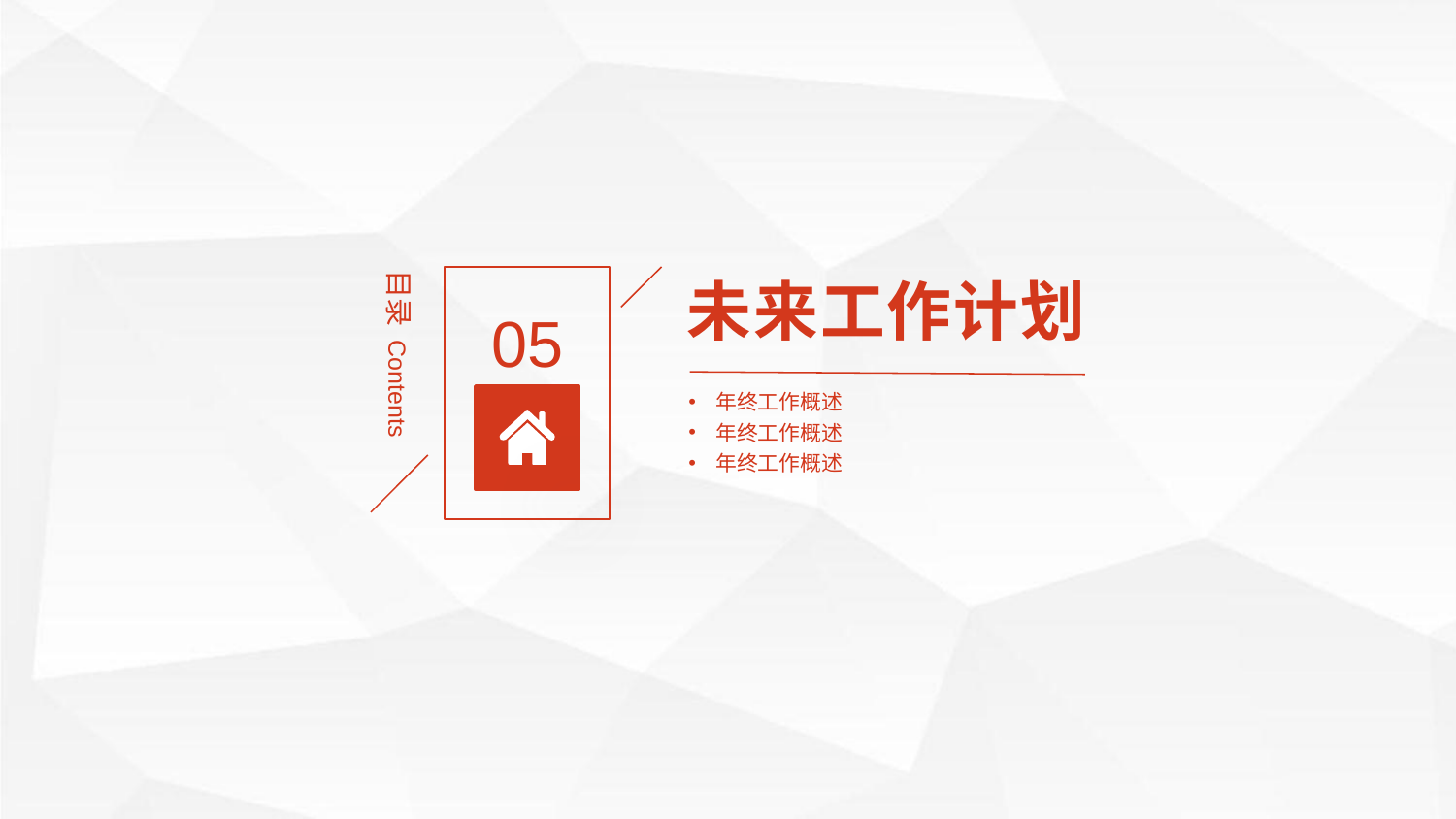

未来工作计划

05
目录 Contents
年终工作概述
年终工作概述
年终工作概述